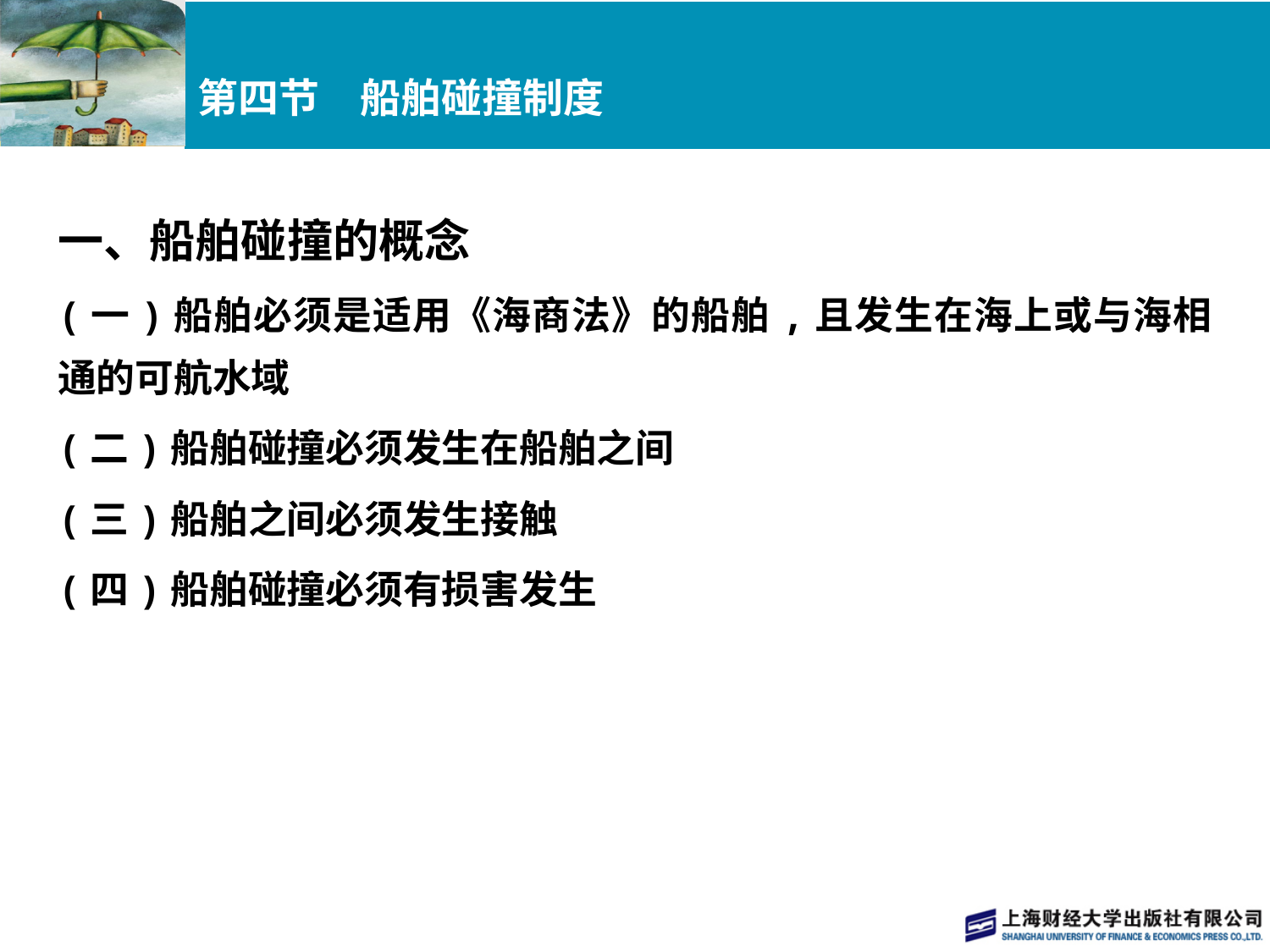

# 第四节　船舶碰撞制度
一、船舶碰撞的概念
(一)船舶必须是适用《海商法》的船舶,且发生在海上或与海相通的可航水域
(二)船舶碰撞必须发生在船舶之间
(三)船舶之间必须发生接触
(四)船舶碰撞必须有损害发生